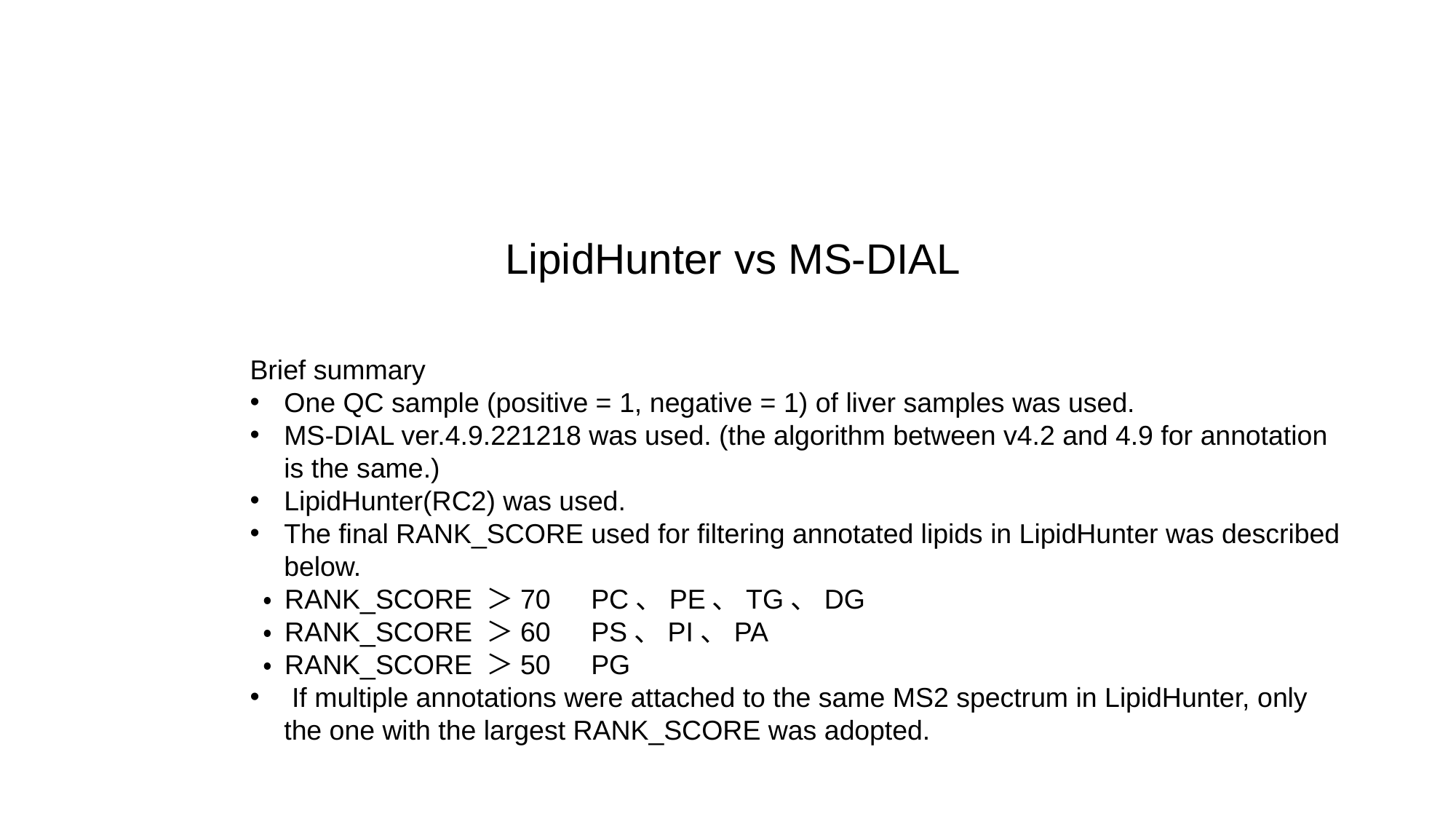

LipidHunter vs MS-DIAL
Brief summary
One QC sample (positive = 1, negative = 1) of liver samples was used.
MS-DIAL ver.4.9.221218 was used. (the algorithm between v4.2 and 4.9 for annotation is the same.)
LipidHunter(RC2) was used.
The final RANK_SCORE used for filtering annotated lipids in LipidHunter was described below.
 ・ RANK_SCORE ＞70　PC、PE、TG、DG
 ・ RANK_SCORE ＞60　PS、PI、PA
 ・ RANK_SCORE ＞50　PG
 If multiple annotations were attached to the same MS2 spectrum in LipidHunter, only the one with the largest RANK_SCORE was adopted.